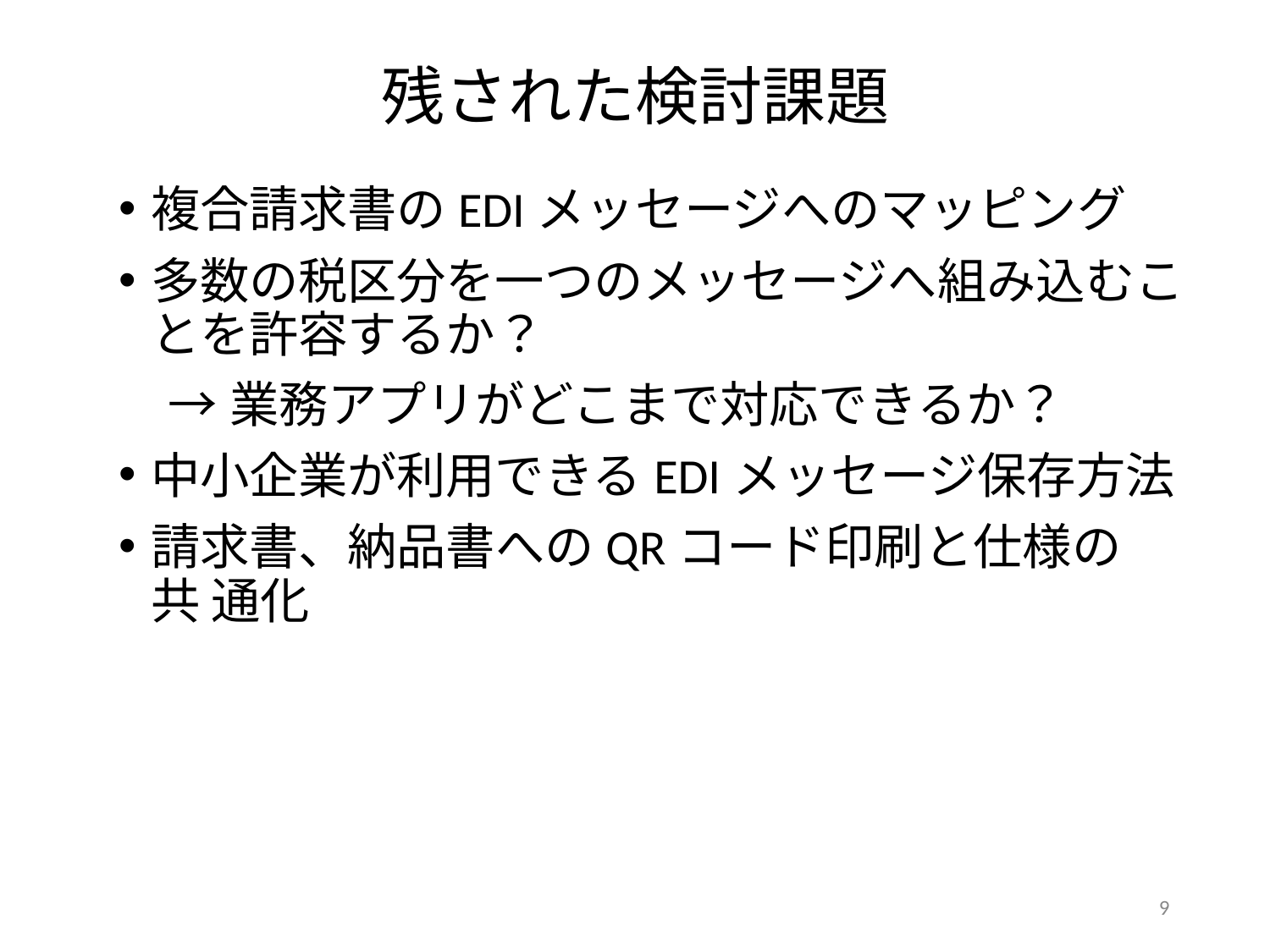

# 残された検討課題
複合請求書のEDIメッセージへのマッピング
多数の税区分を一つのメッセージへ組み込むこ とを許容するか？
→業務アプリがどこまで対応できるか？
中小企業が利用できるEDIメッセージ保存方法
請求書、納品書へのQRコード印刷と仕様の共 通化
9